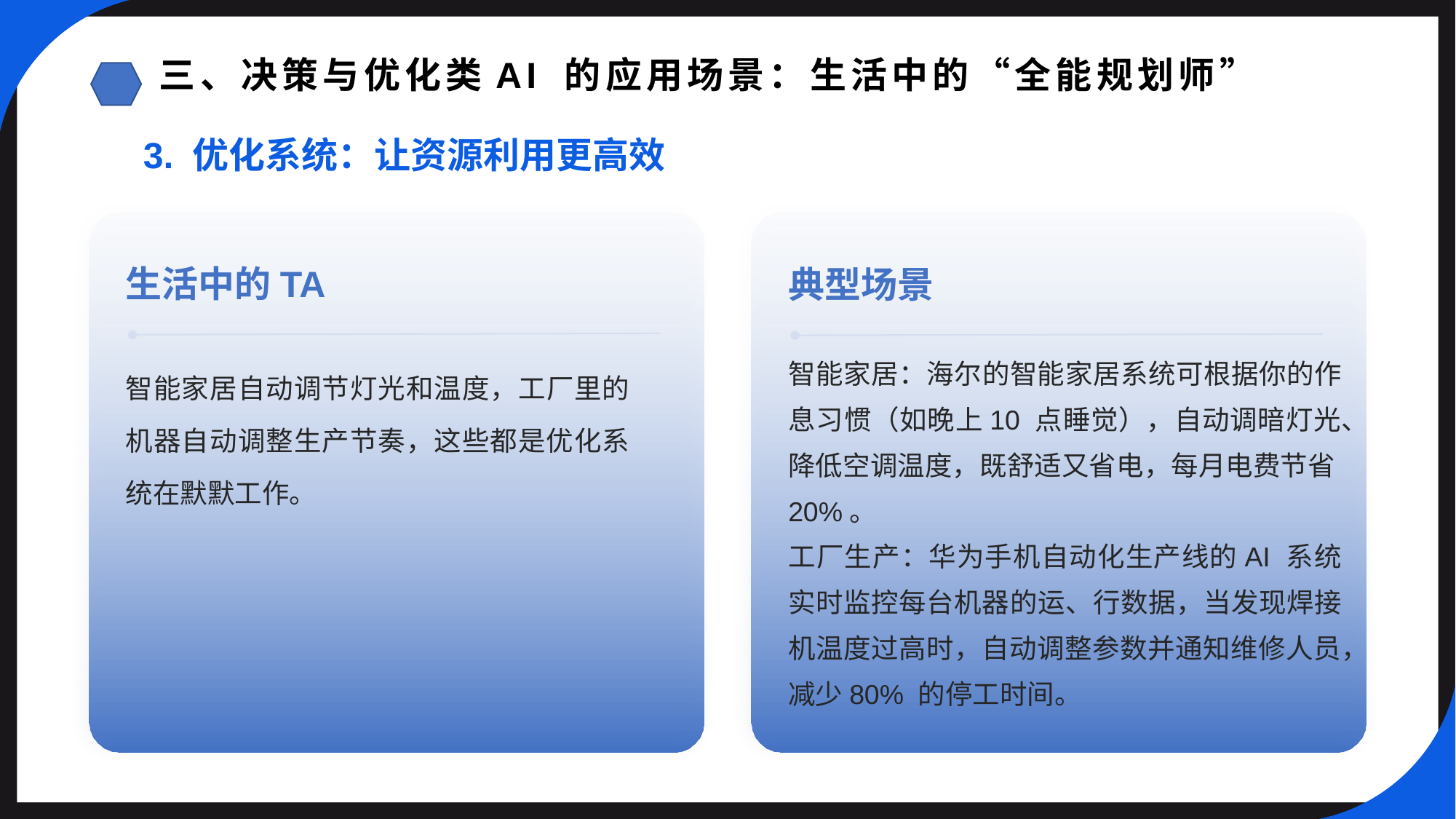

三、决策与优化类AI 的应用场景：生活中的“全能规划师”
3. 优化系统：让资源利用更高效

生活中的TA
典型场景
智能家居：海尔的智能家居系统可根据你的作息习惯（如晚上10 点睡觉），自动调暗灯光、降低空调温度，既舒适又省电，每月电费节省20%。
工厂生产：华为手机自动化生产线的AI 系统实时监控每台机器的运、行数据，当发现焊接机温度过高时，自动调整参数并通知维修人员，减少80% 的停工时间。
智能家居自动调节灯光和温度，工厂里的机器自动调整生产节奏，这些都是优化系统在默默工作。